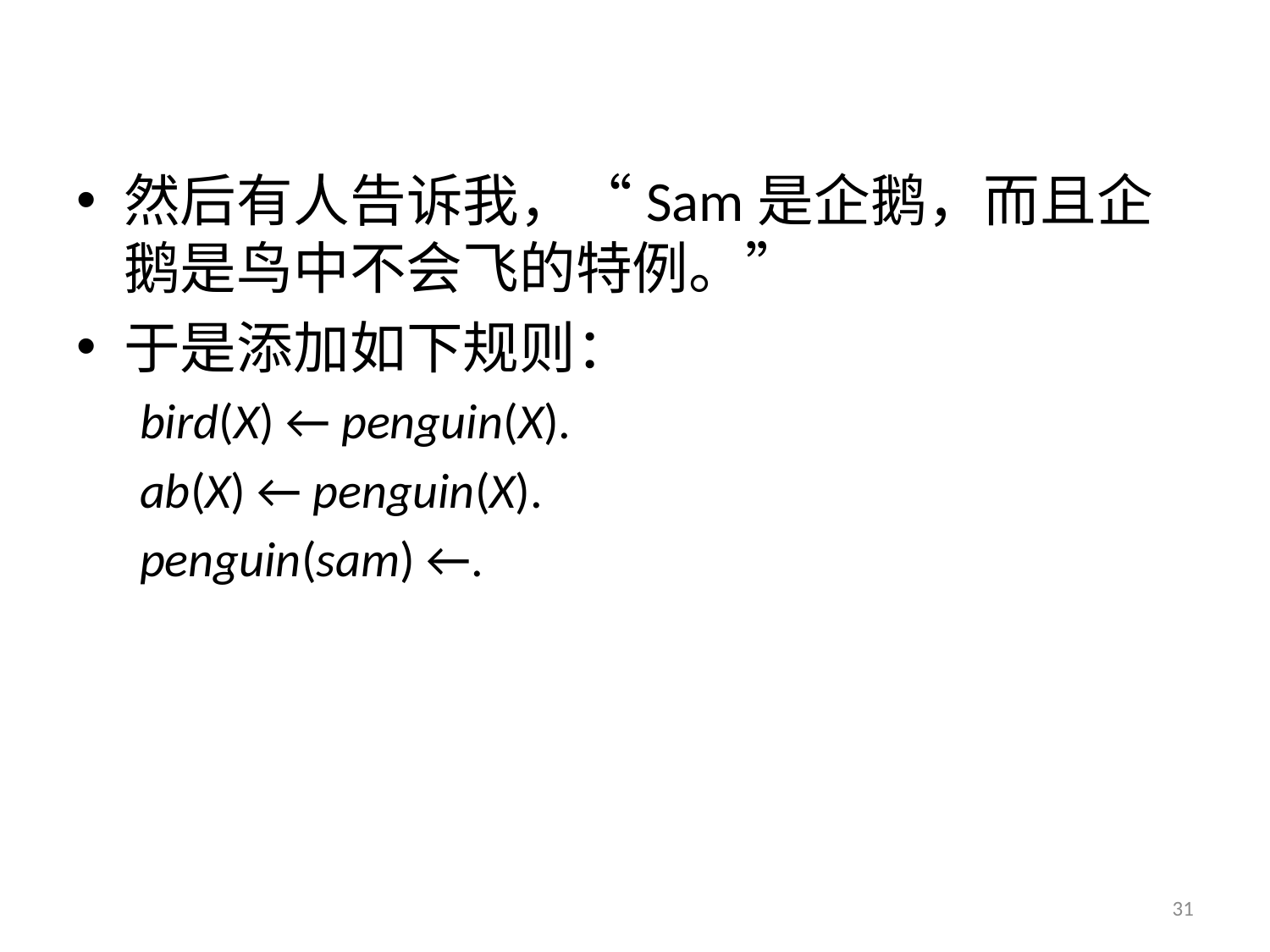

然后有人告诉我，“Sam是企鹅，而且企鹅是鸟中不会飞的特例。”
于是添加如下规则：
bird(X) ← penguin(X).
ab(X) ← penguin(X).
penguin(sam) ←.

31